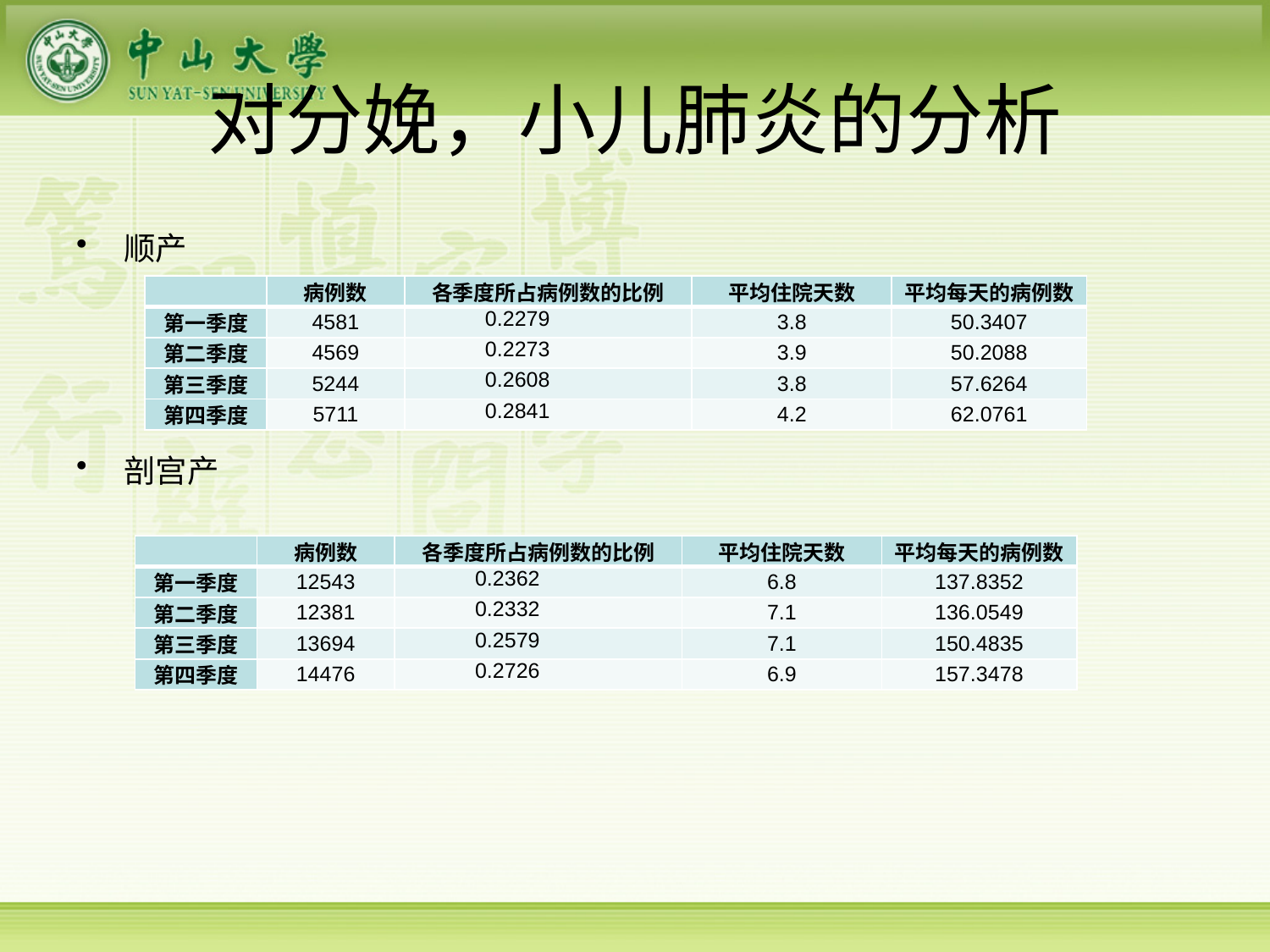

# 对分娩，小儿肺炎的分析
顺产

剖宫产

|  | 病例数 | 各季度所占病例数的比例 | 平均住院天数 | 平均每天的病例数 |
| --- | --- | --- | --- | --- |
| 第一季度 | 4581 | 0.2279 | 3.8 | 50.3407 |
| 第二季度 | 4569 | 0.2273 | 3.9 | 50.2088 |
| 第三季度 | 5244 | 0.2608 | 3.8 | 57.6264 |
| 第四季度 | 5711 | 0.2841 | 4.2 | 62.0761 |
|  | 病例数 | 各季度所占病例数的比例 | 平均住院天数 | 平均每天的病例数 |
| --- | --- | --- | --- | --- |
| 第一季度 | 12543 | 0.2362 | 6.8 | 137.8352 |
| 第二季度 | 12381 | 0.2332 | 7.1 | 136.0549 |
| 第三季度 | 13694 | 0.2579 | 7.1 | 150.4835 |
| 第四季度 | 14476 | 0.2726 | 6.9 | 157.3478 |